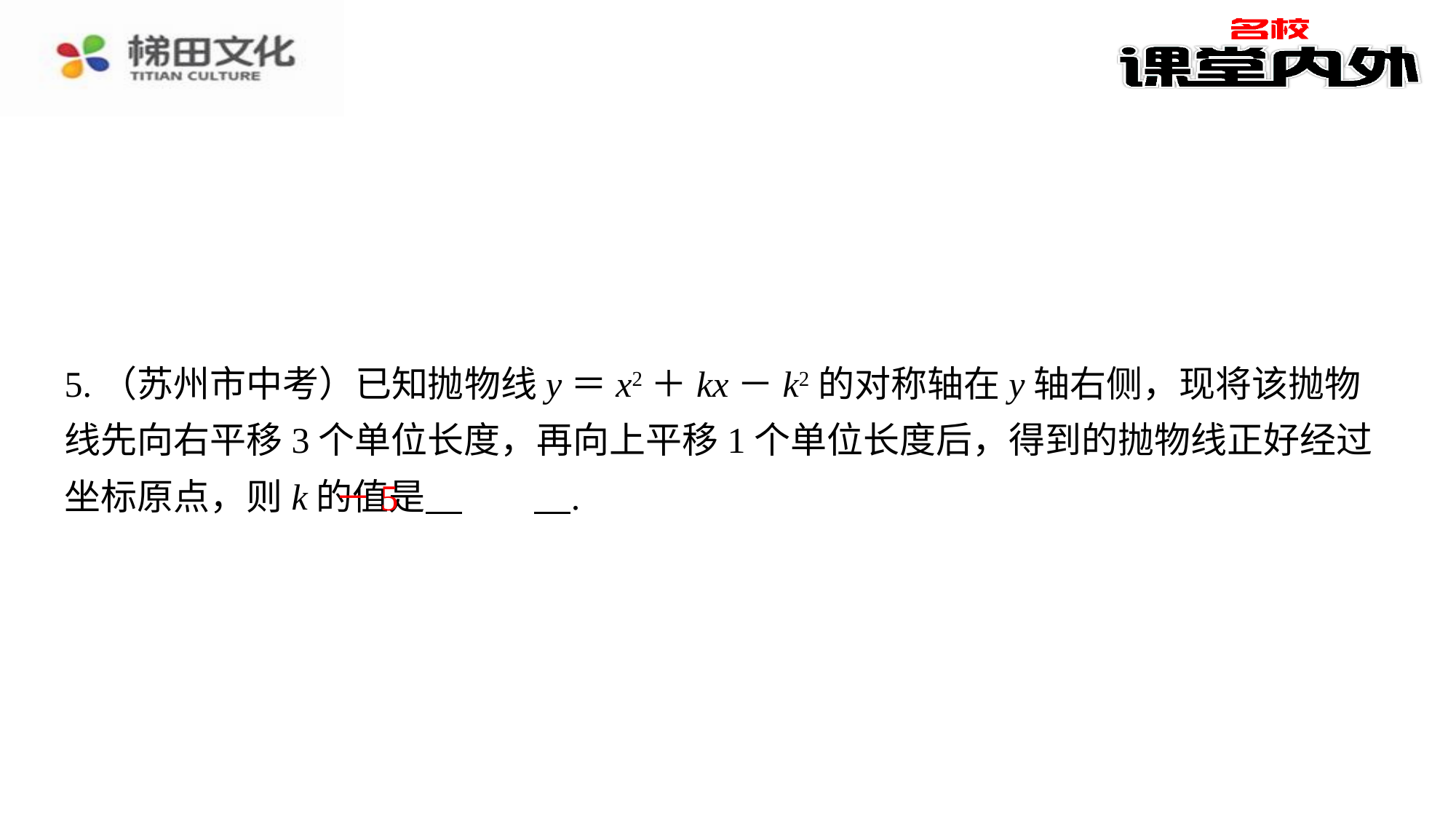

5.（苏州市中考）已知抛物线y＝x2＋kx－k2的对称轴在y轴右侧，现将该抛物线先向右平移3个单位长度，再向上平移1个单位长度后，得到的抛物线正好经过坐标原点，则k的值是 　－5　⁠.
－5